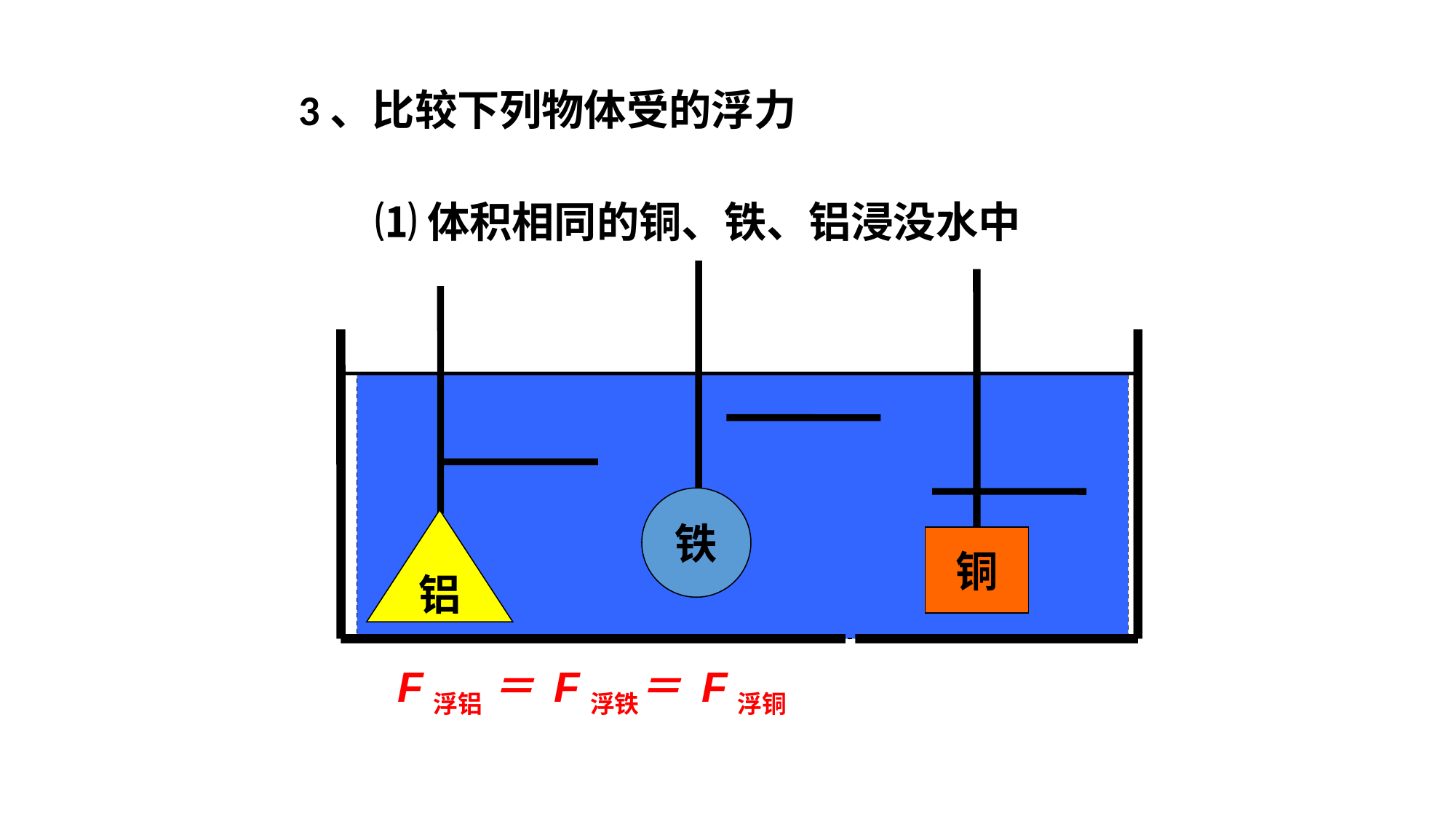

3、比较下列物体受的浮力
⑴体积相同的铜、铁、铝浸没水中

铁

铝
铜
F浮铝 ＝ F浮铁＝ F浮铜